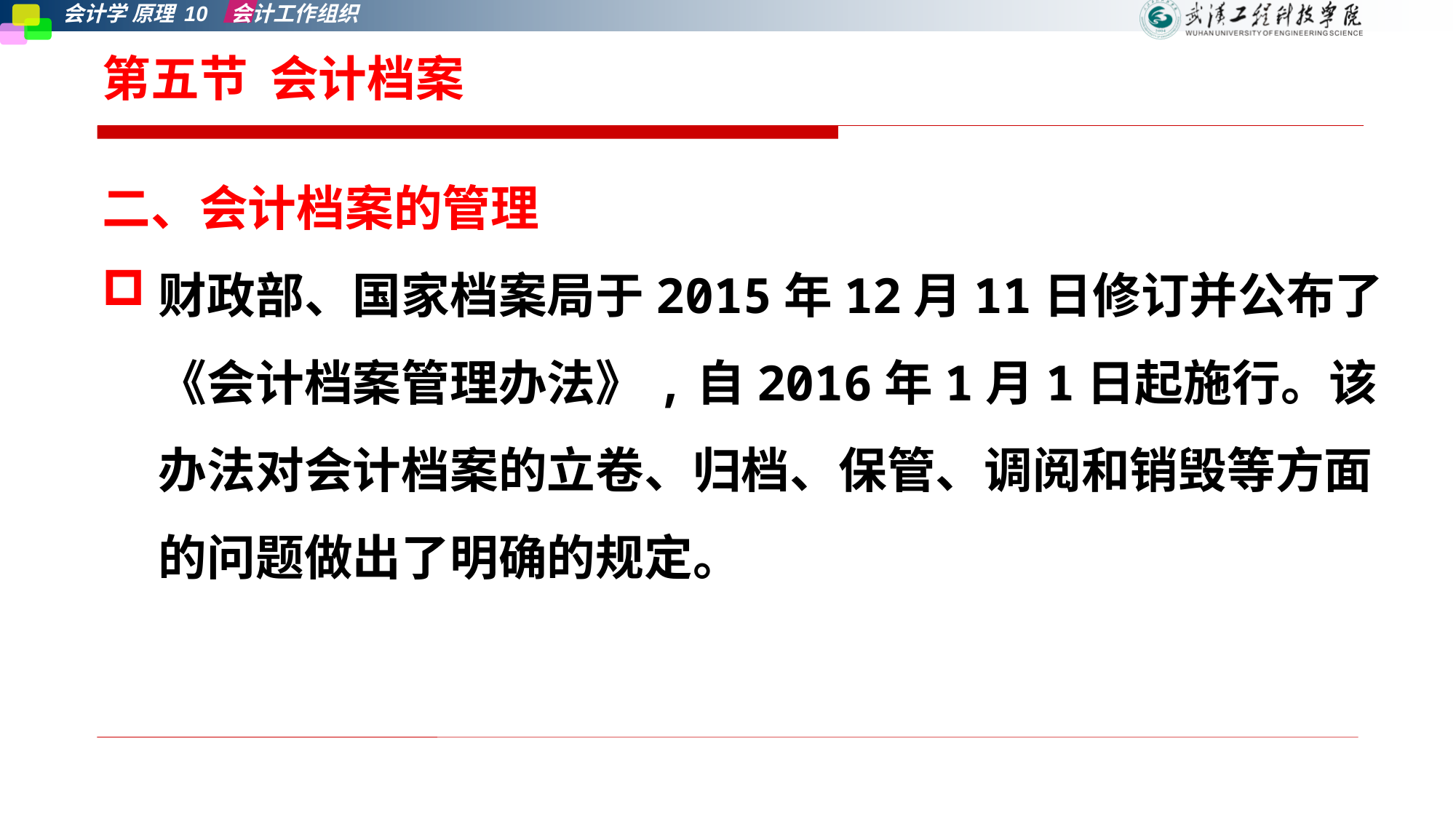

# 第五节  会计档案
二、会计档案的管理
财政部、国家档案局于2015年12月11日修订并公布了《会计档案管理办法》,自2016年1月1日起施行。该办法对会计档案的立卷、归档、保管、调阅和销毁等方面的问题做出了明确的规定。